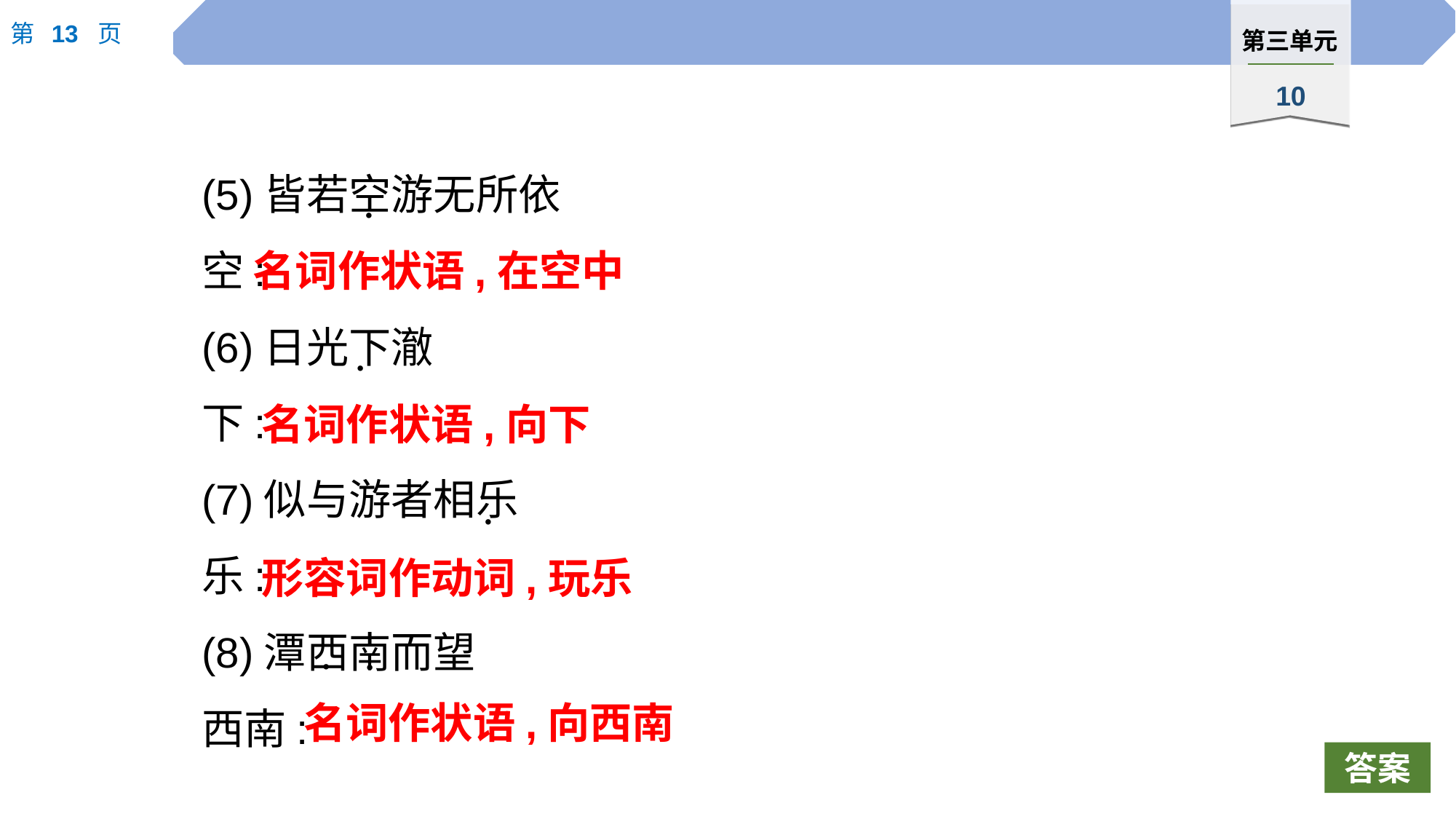

(5)皆若空游无所依
空:
(6)日光下澈
下:
(7)似与游者相乐
乐:
(8)潭西南而望
西南:
 ·
名词作状语,在空中
 ·
名词作状语,向下
 ·
形容词作动词,玩乐
 ·
 ·
名词作状语,向西南
答案